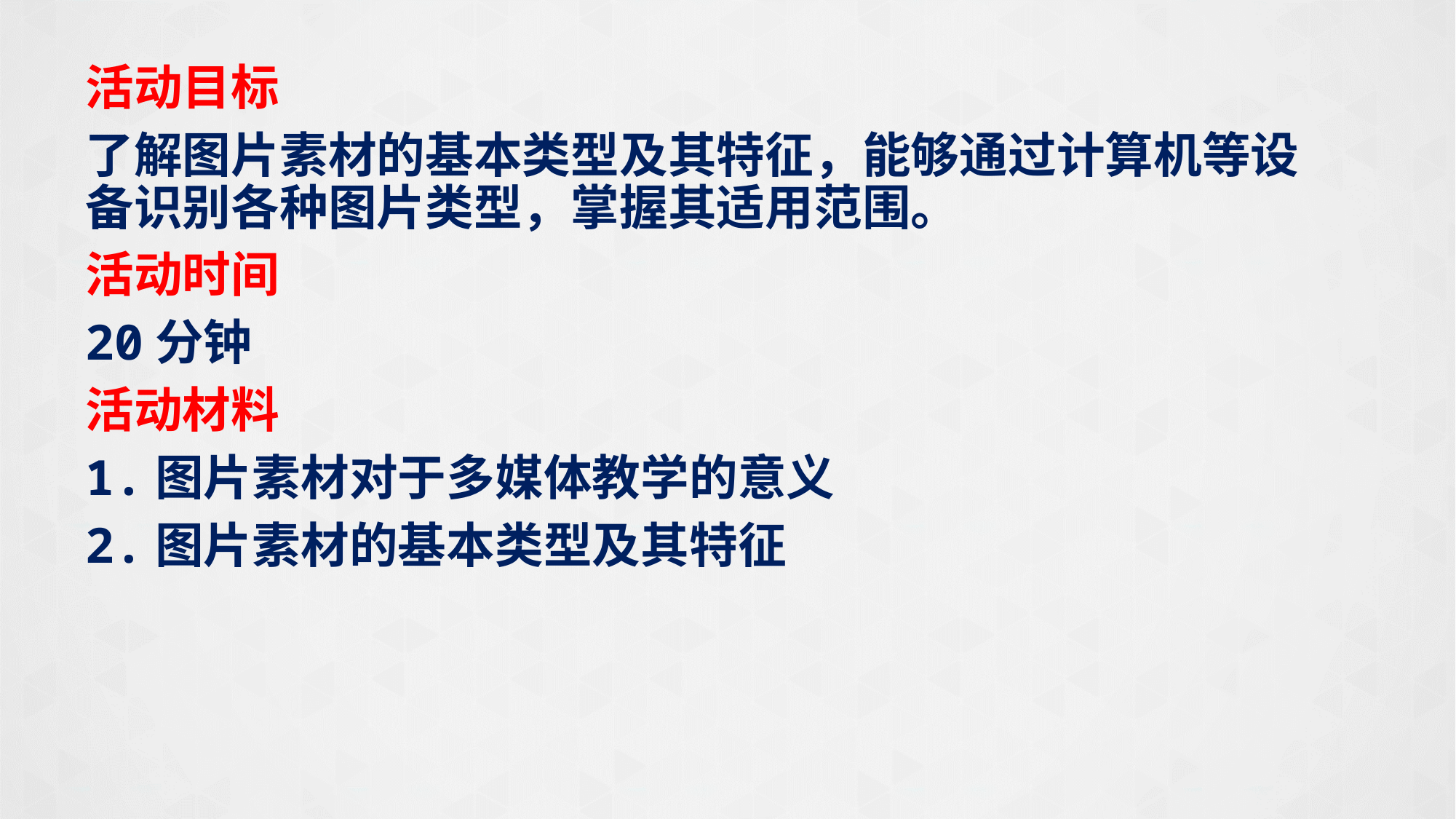

活动目标
了解图片素材的基本类型及其特征，能够通过计算机等设备识别各种图片类型，掌握其适用范围。
活动时间
20分钟
活动材料
1.图片素材对于多媒体教学的意义
2.图片素材的基本类型及其特征